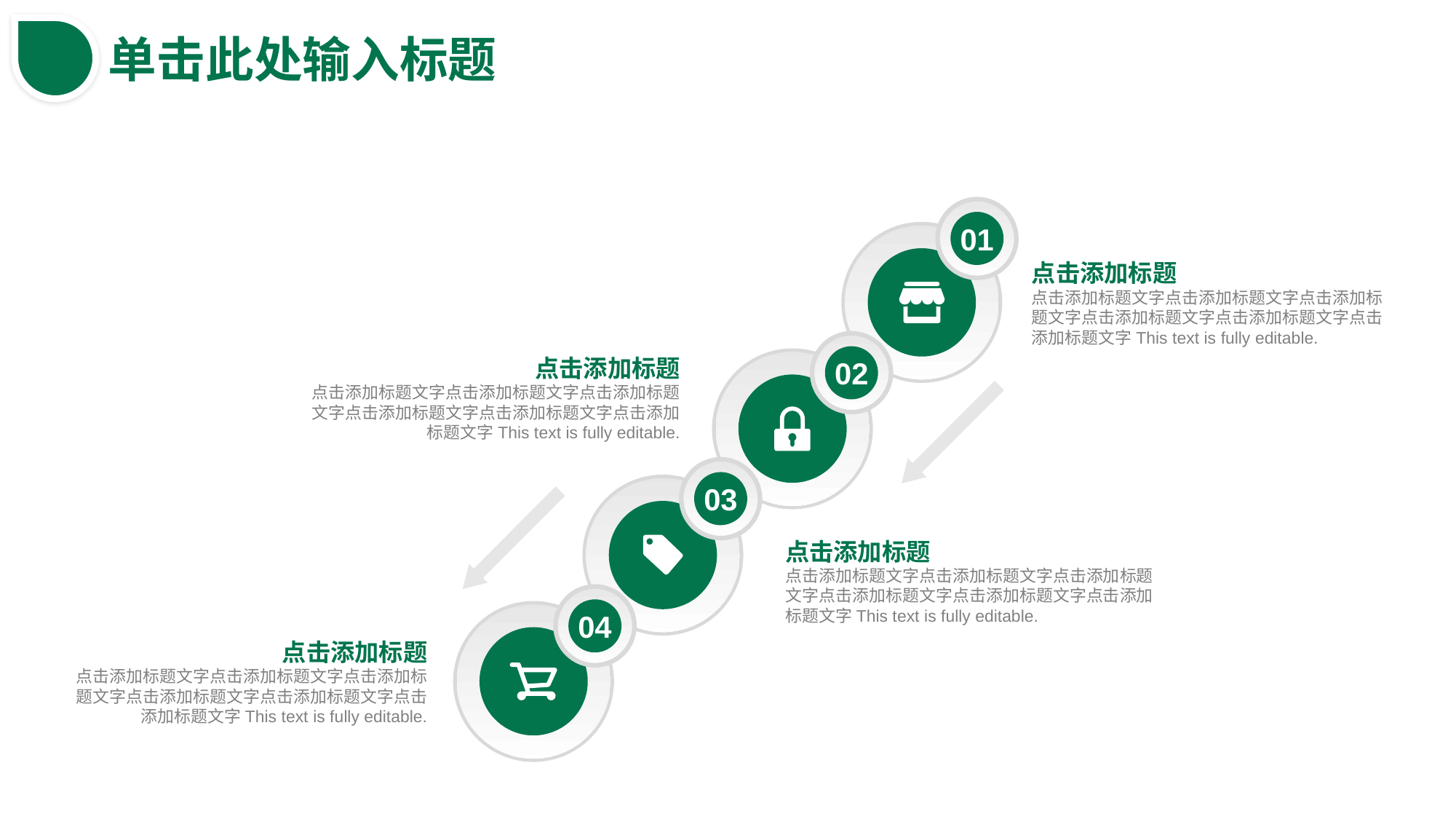

单击此处输入标题

01

点击添加标题
点击添加标题文字点击添加标题文字点击添加标题文字点击添加标题文字点击添加标题文字点击添加标题文字This text is fully editable.

02

点击添加标题
点击添加标题文字点击添加标题文字点击添加标题文字点击添加标题文字点击添加标题文字点击添加标题文字This text is fully editable.

03

点击添加标题
点击添加标题文字点击添加标题文字点击添加标题文字点击添加标题文字点击添加标题文字点击添加标题文字This text is fully editable.

04

点击添加标题
点击添加标题文字点击添加标题文字点击添加标题文字点击添加标题文字点击添加标题文字点击添加标题文字This text is fully editable.